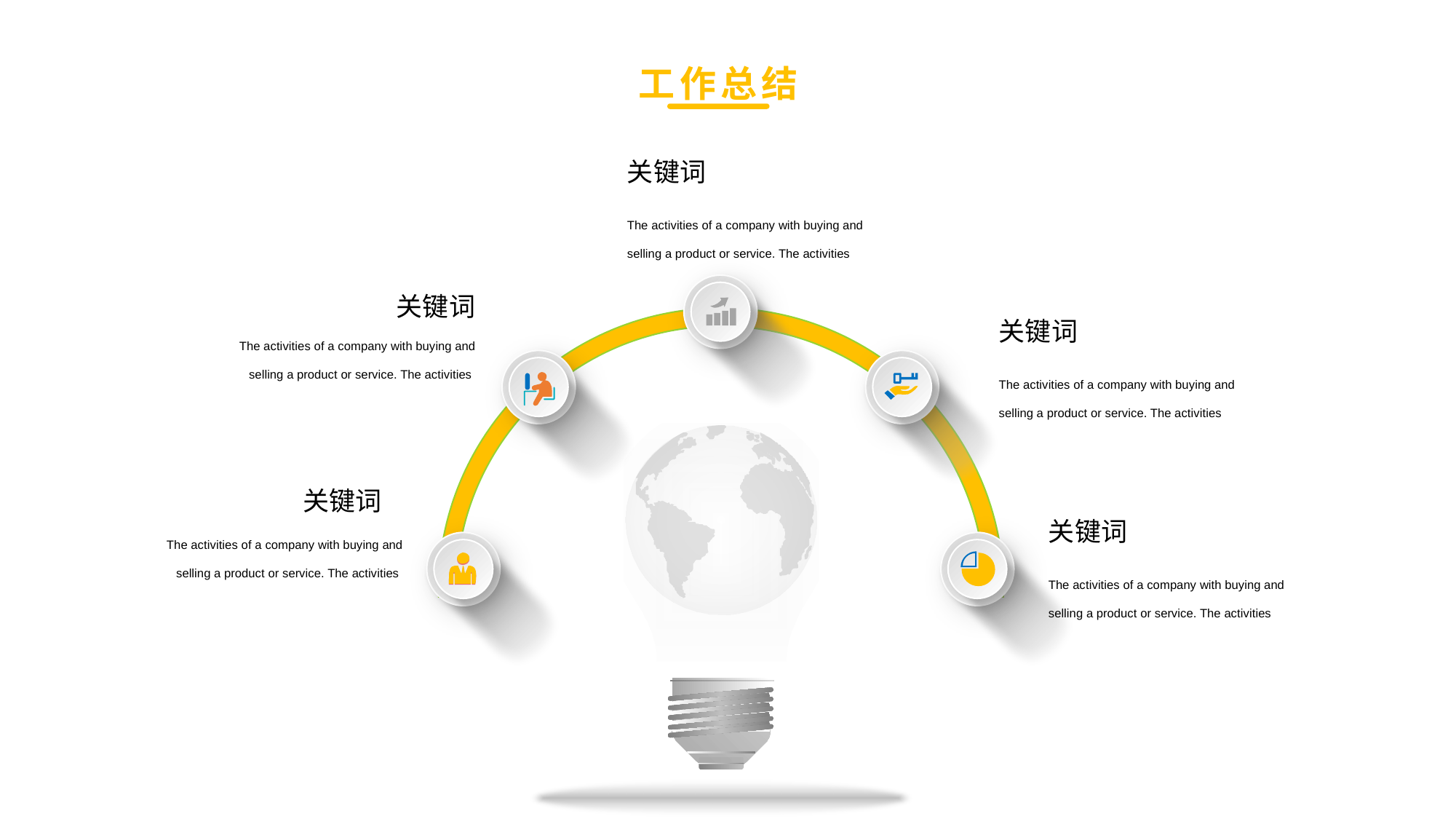

工作总结

关键词
The activities of a company with buying and selling a product or service. The activities

关键词

关键词
The activities of a company with buying and selling a product or service. The activities

The activities of a company with buying and selling a product or service. The activities

关键词
关键词
The activities of a company with buying and selling a product or service. The activities

The activities of a company with buying and selling a product or service. The activities